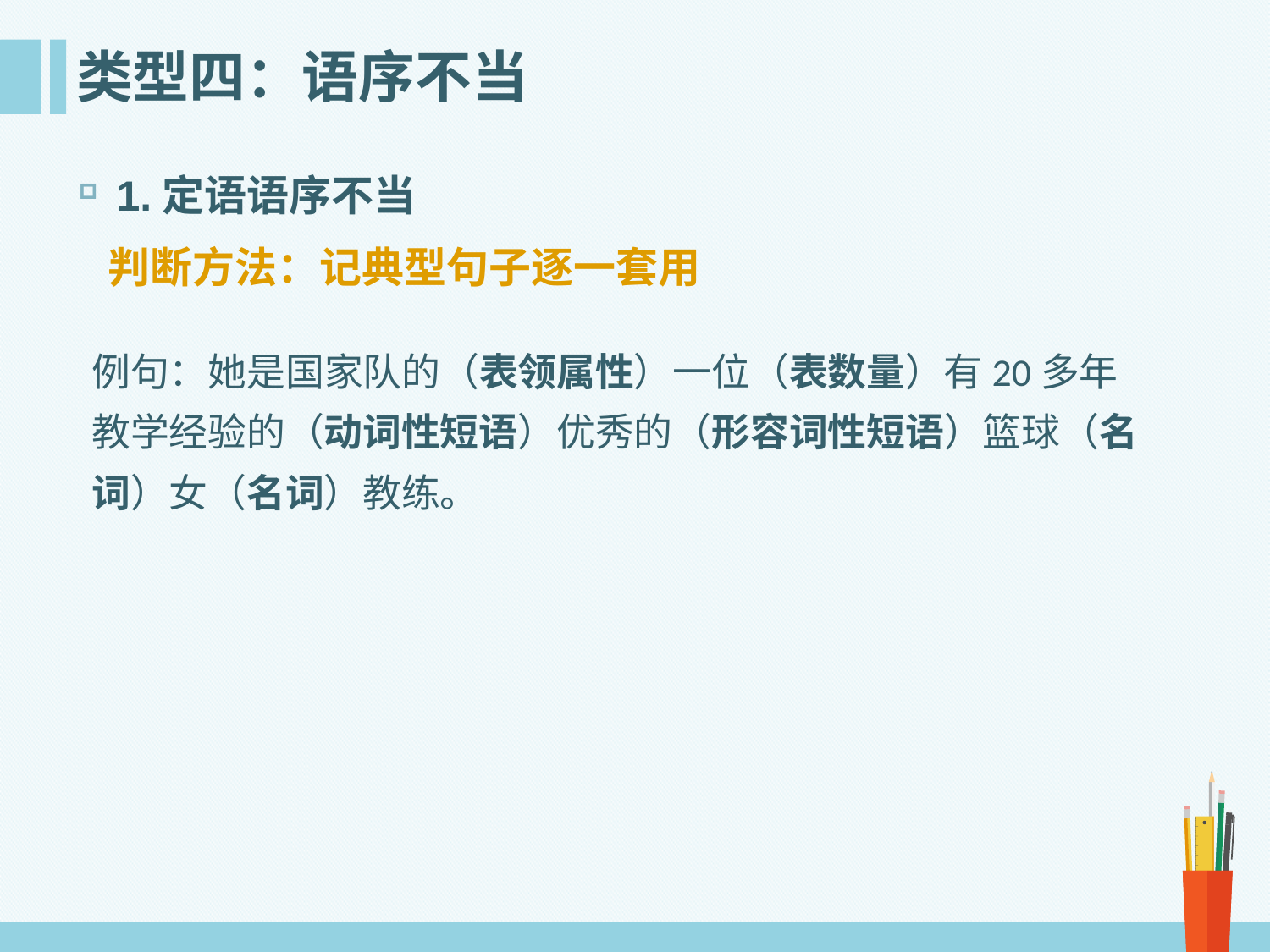

# 类型四：语序不当
1.定语语序不当
  判断方法：记典型句子逐一套用
例句：她是国家队的（表领属性）一位（表数量）有20多年教学经验的（动词性短语）优秀的（形容词性短语）篮球（名词）女（名词）教练。